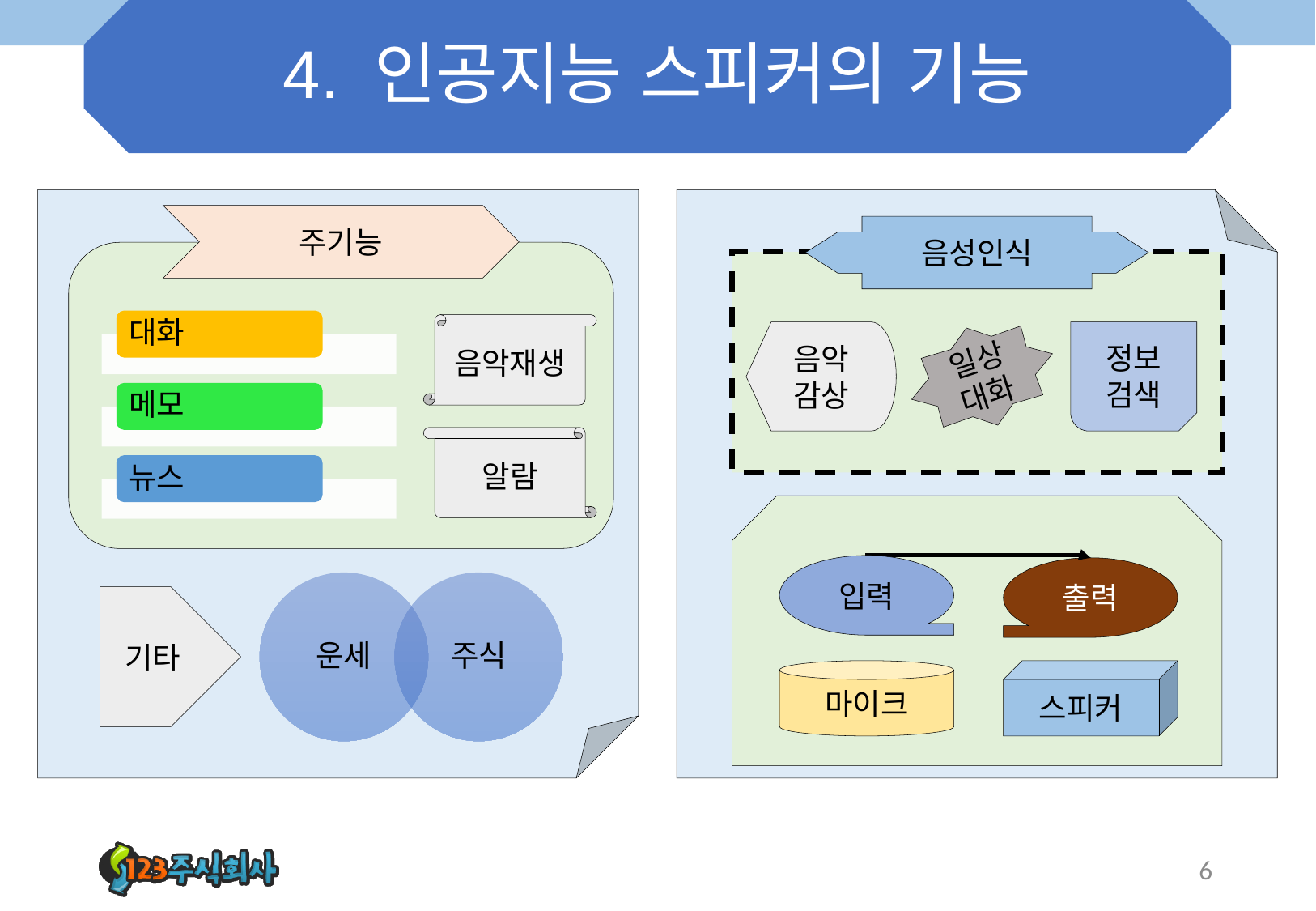

# 4. 인공지능 스피커의 기능

주기능
음성인식

대화
메모
뉴스
음악재생
음악
감상

일상
대화
정보검색
알람

입력
출력
운세
주식
기타
마이크
스피커
6